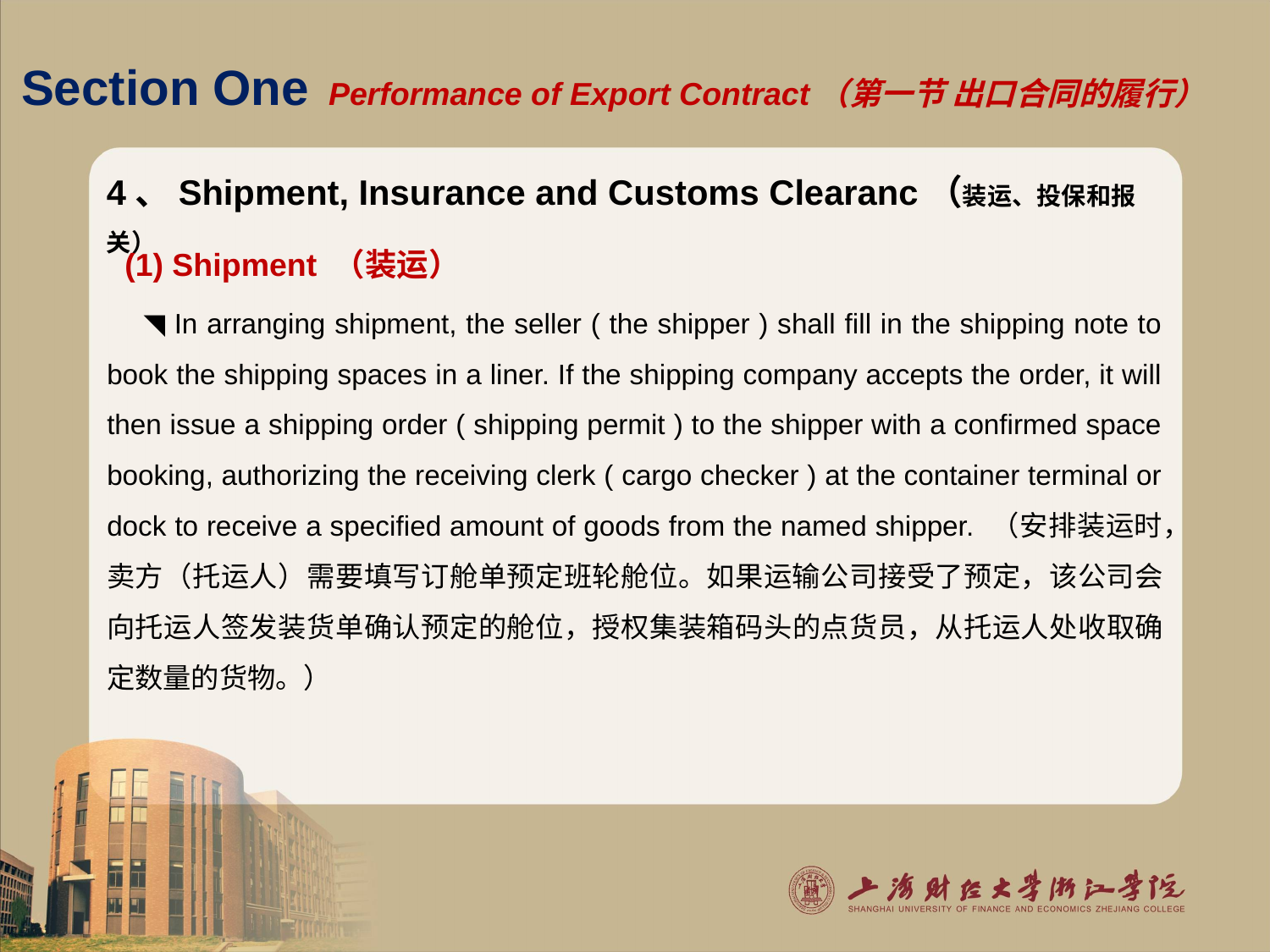

# Section One  Performance of Export Contract（第一节 出口合同的履行）
4、Shipment, Insurance and Customs Clearanc（装运、投保和报关）
  (1) Shipment （装运）
    ◥ In arranging shipment, the seller ( the shipper ) shall fill in the shipping note to book the shipping spaces in a liner. If the shipping company accepts the order, it will then issue a shipping order ( shipping permit ) to the shipper with a confirmed space booking, authorizing the receiving clerk ( cargo checker ) at the container terminal or dock to receive a specified amount of goods from the named shipper. （安排装运时，卖方（托运人）需要填写订舱单预定班轮舱位。如果运输公司接受了预定，该公司会向托运人签发装货单确认预定的舱位，授权集装箱码头的点货员，从托运人处收取确定数量的货物。）